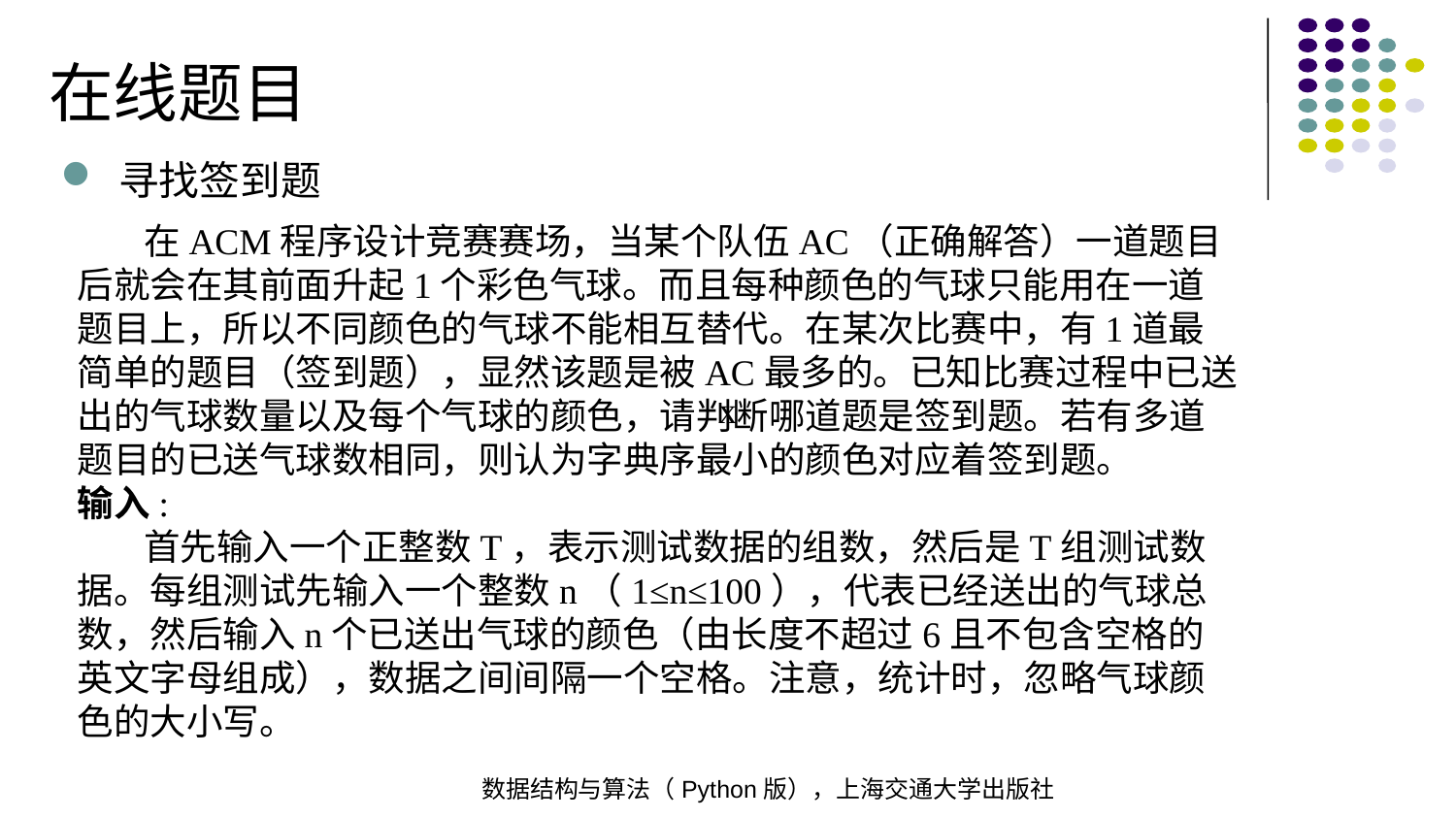

在线题目
寻找签到题
       在ACM程序设计竞赛赛场，当某个队伍AC（正确解答）一道题目后就会在其前面升起1个彩色气球。而且每种颜色的气球只能用在一道题目上，所以不同颜色的气球不能相互替代。在某次比赛中，有1道最简单的题目（签到题），显然该题是被AC最多的。已知比赛过程中已送出的气球数量以及每个气球的颜色，请判断哪道题是签到题。若有多道题目的已送气球数相同，则认为字典序最小的颜色对应着签到题。
输入:
       首先输入一个正整数T，表示测试数据的组数，然后是T组测试数据。每组测试先输入一个整数n（1≤n≤100），代表已经送出的气球总数，然后输入n个已送出气球的颜色（由长度不超过6且不包含空格的英文字母组成），数据之间间隔一个空格。注意，统计时，忽略气球颜色的大小写。
x